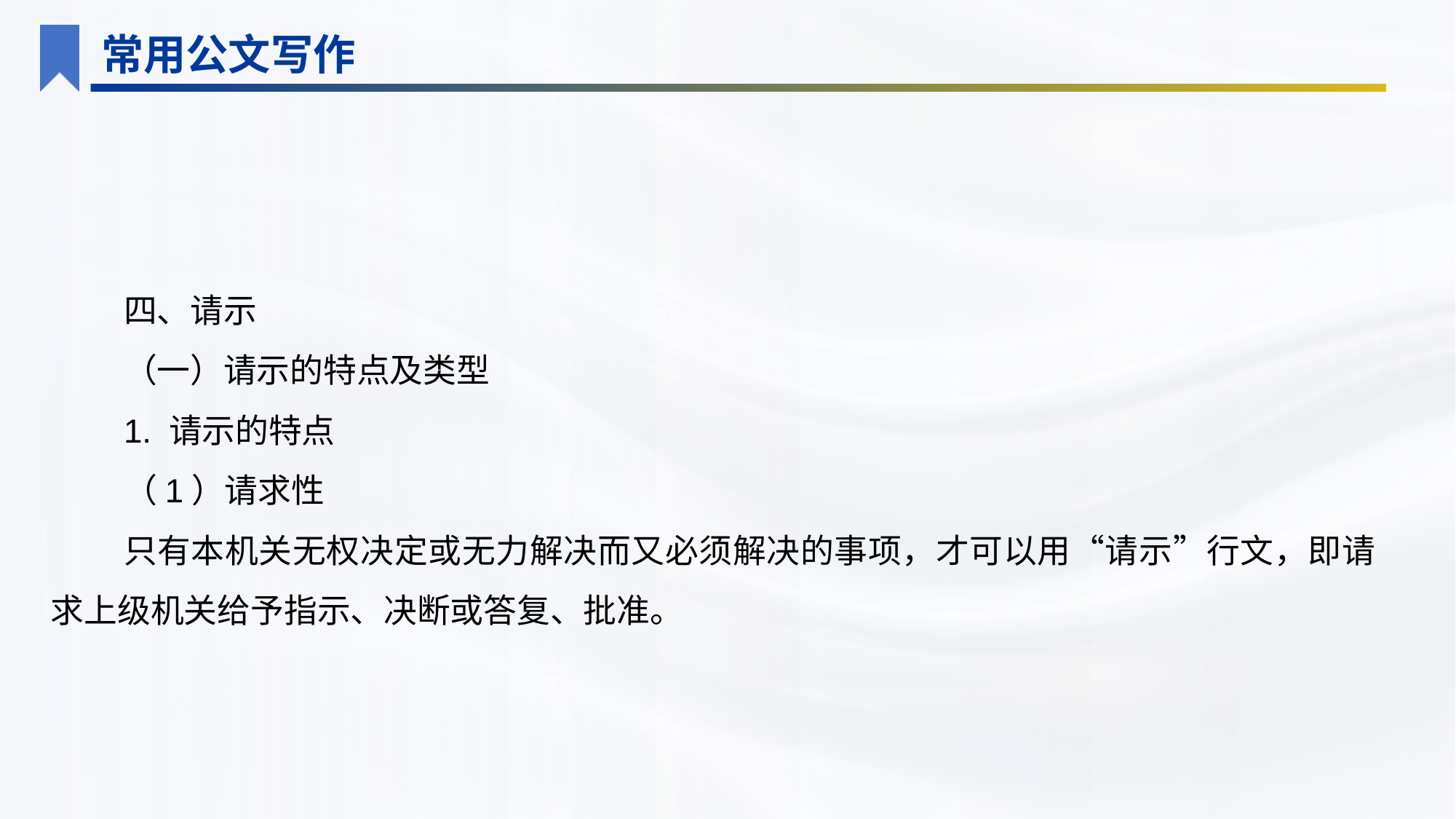

常用公文写作
四、请示
（一）请示的特点及类型
1. 请示的特点
（1）请求性
只有本机关无权决定或无力解决而又必须解决的事项，才可以用“请示”行文，即请求上级机关给予指示、决断或答复、批准。